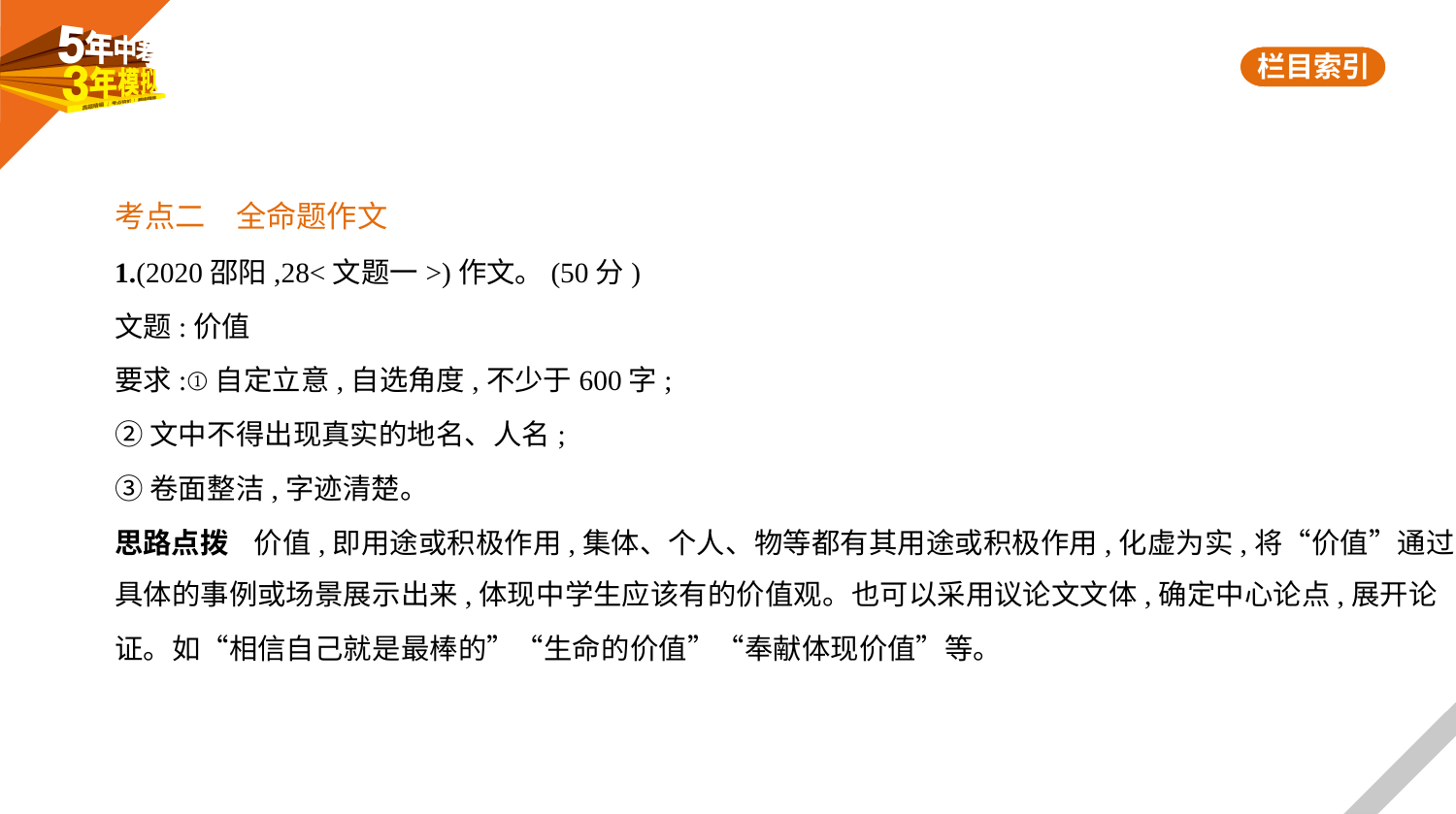

考点二　全命题作文
1.(2020邵阳,28<文题一>)作文。(50分)
文题:价值
要求:①自定立意,自选角度,不少于600字;
②文中不得出现真实的地名、人名;
③卷面整洁,字迹清楚。
思路点拨    价值,即用途或积极作用,集体、个人、物等都有其用途或积极作用,化虚为实,将“价值”通过
具体的事例或场景展示出来,体现中学生应该有的价值观。也可以采用议论文文体,确定中心论点,展开论
证。如“相信自己就是最棒的”“生命的价值”“奉献体现价值”等。